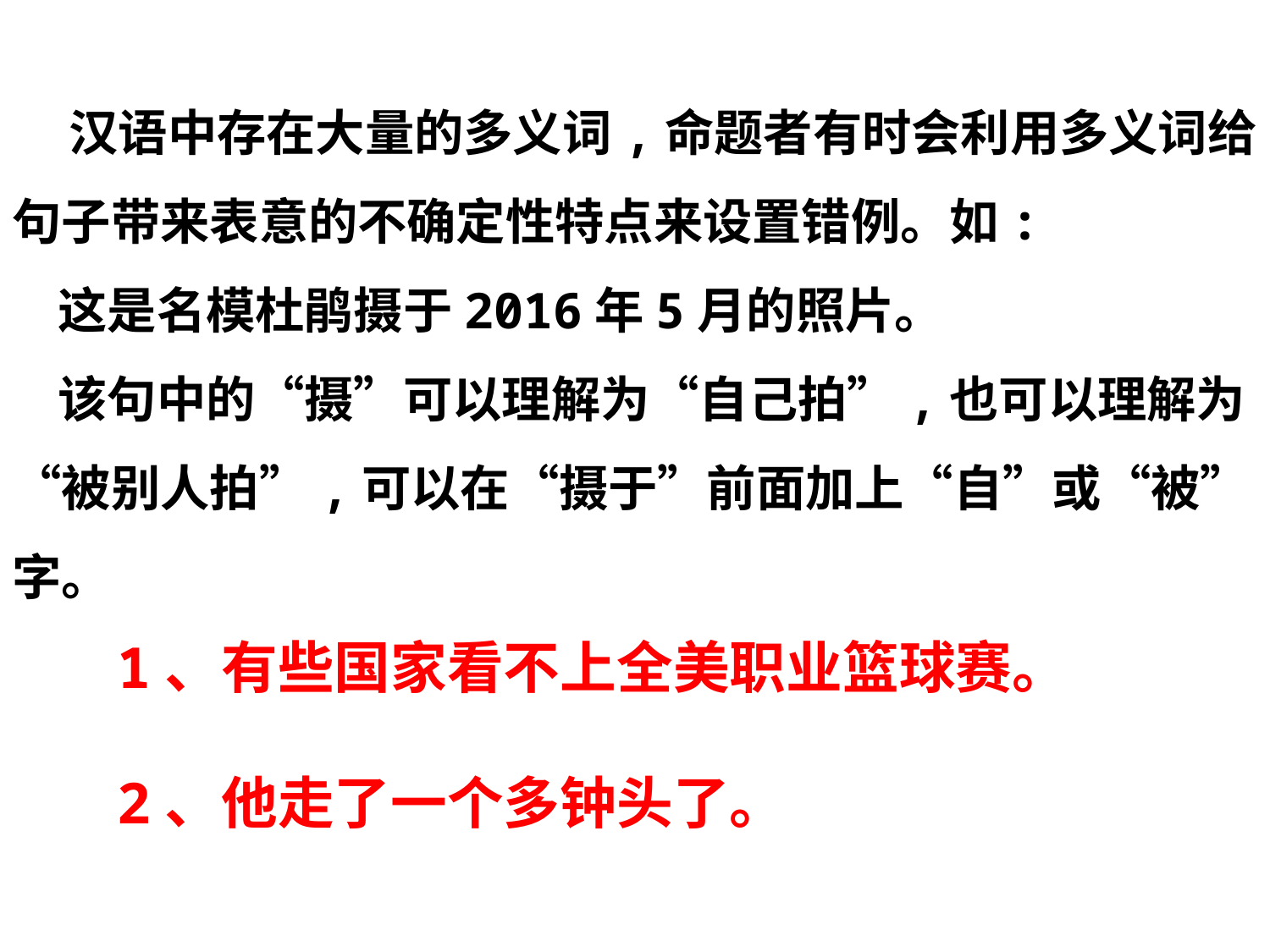

汉语中存在大量的多义词,命题者有时会利用多义词给句子带来表意的不确定性特点来设置错例。如:
   这是名模杜鹃摄于2016年5月的照片。
   该句中的“摄”可以理解为“自己拍”,也可以理解为“被别人拍”,可以在“摄于”前面加上“自”或“被”字。
1、有些国家看不上全美职业篮球赛。

2、他走了一个多钟头了。